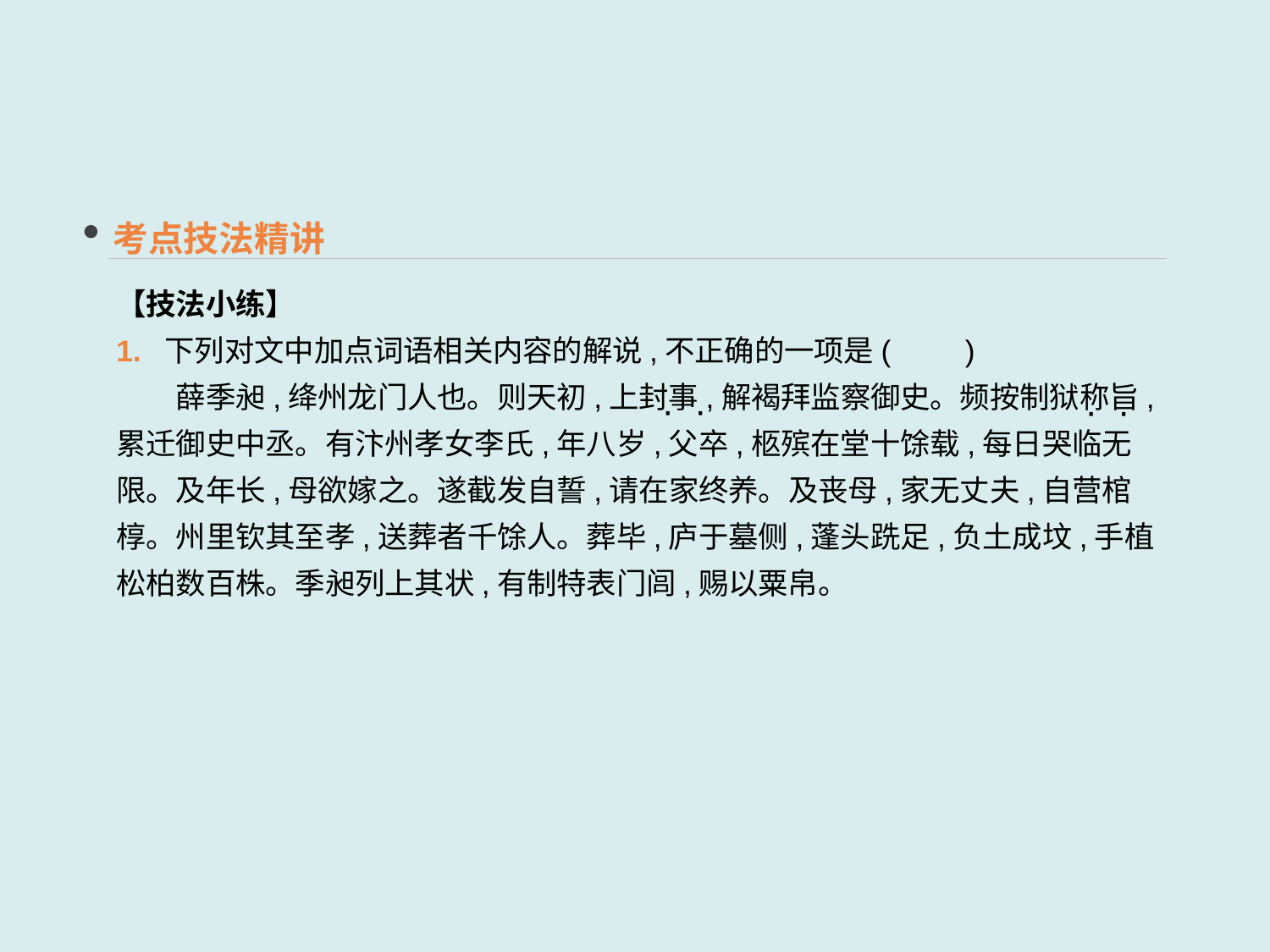

考点技法精讲

【技法小练】
1.  下列对文中加点词语相关内容的解说,不正确的一项是(　　)
　　薛季昶,绛州龙门人也。则天初,上封事,解褐拜监察御史。频按制狱称旨,累迁御史中丞。有汴州孝女李氏,年八岁,父卒,柩殡在堂十馀载,每日哭临无限。及年长,母欲嫁之。遂截发自誓,请在家终养。及丧母,家无丈夫,自营棺椁。州里钦其至孝,送葬者千馀人。葬毕,庐于墓侧,蓬头跣足,负土成坟,手植松柏数百株。季昶列上其状,有制特表门闾,赐以粟帛。

 ·  ·
 ·  ·